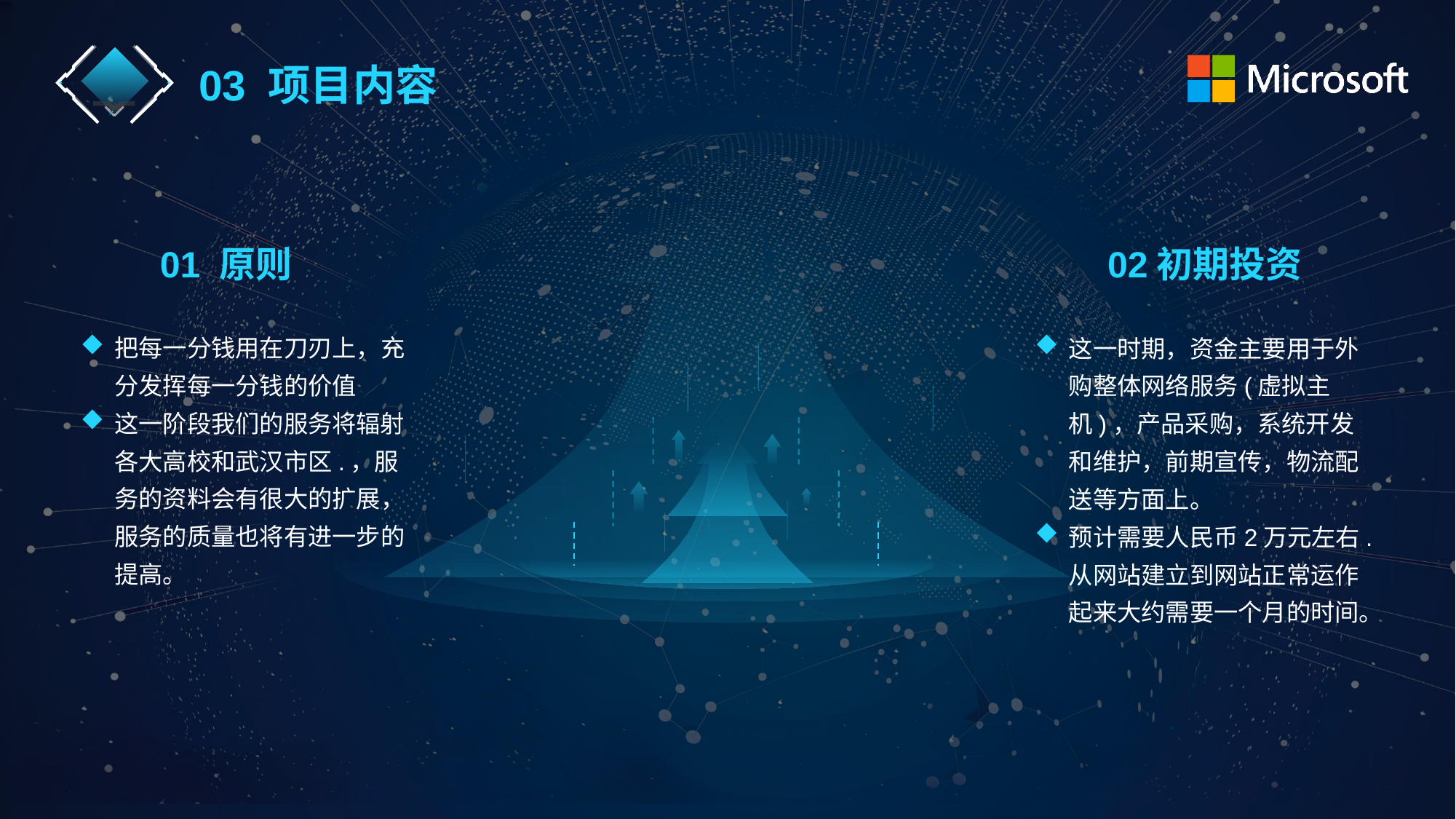

03 项目内容

01 原则
02初期投资
把每一分钱用在刀刃上，充分发挥每一分钱的价值
这一阶段我们的服务将辐射各大高校和武汉市区.，服务的资料会有很大的扩展，服务的质量也将有进一步的提高。
这一时期，资金主要用于外购整体网络服务(虚拟主机)，产品采购，系统开发和维护，前期宣传，物流配送等方面上。
预计需要人民币2万元左右.从网站建立到网站正常运作起来大约需要一个月的时间。